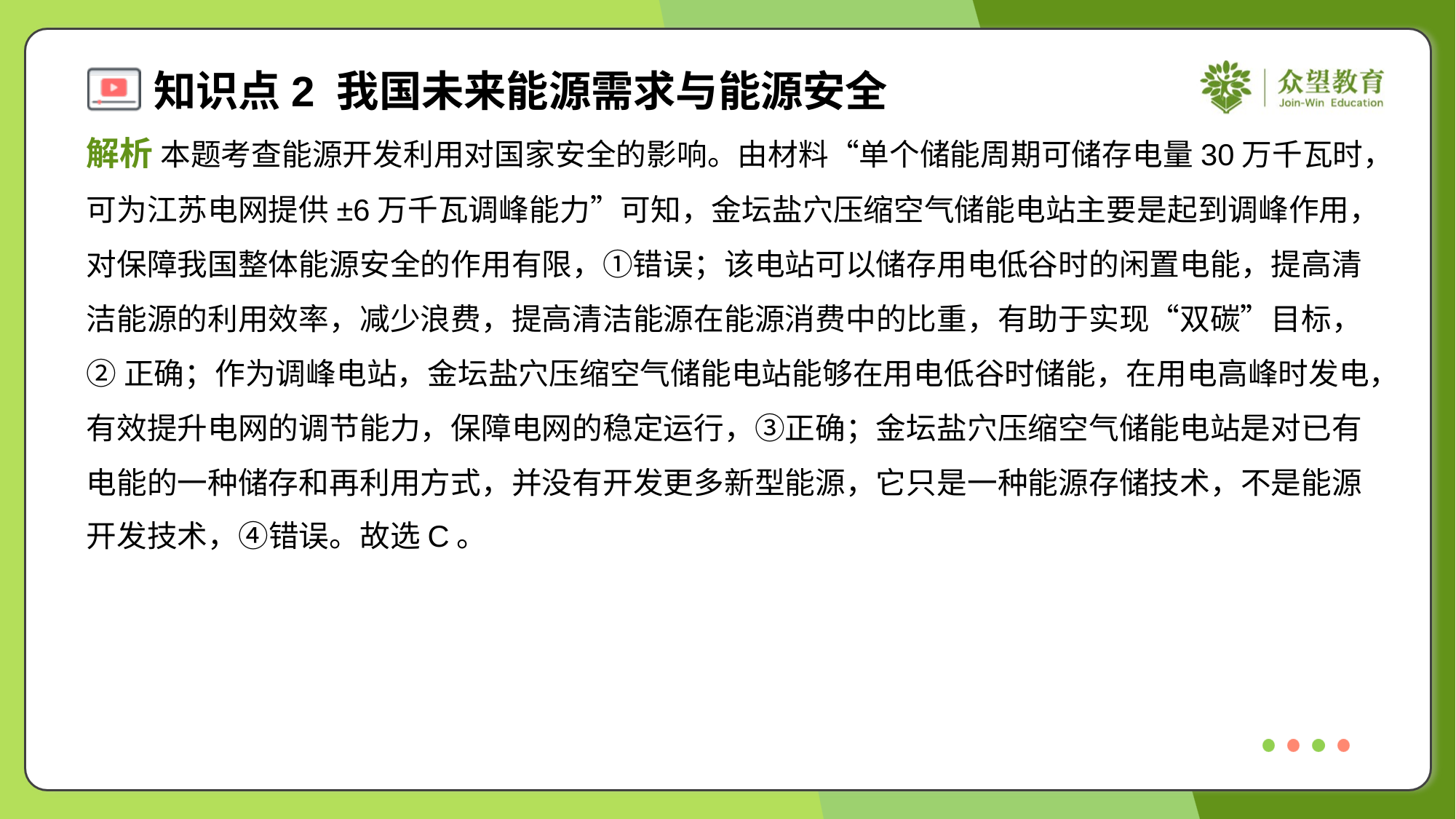

解析 本题考查能源开发利用对国家安全的影响。由材料“单个储能周期可储存电量30万千瓦时，
可为江苏电网提供±6万千瓦调峰能力”可知，金坛盐穴压缩空气储能电站主要是起到调峰作用，
对保障我国整体能源安全的作用有限，①错误；该电站可以储存用电低谷时的闲置电能，提高清
洁能源的利用效率，减少浪费，提高清洁能源在能源消费中的比重，有助于实现“双碳”目标，
②正确；作为调峰电站，金坛盐穴压缩空气储能电站能够在用电低谷时储能，在用电高峰时发电，
有效提升电网的调节能力，保障电网的稳定运行，③正确；金坛盐穴压缩空气储能电站是对已有
电能的一种储存和再利用方式，并没有开发更多新型能源，它只是一种能源存储技术，不是能源
开发技术，④错误。故选C。